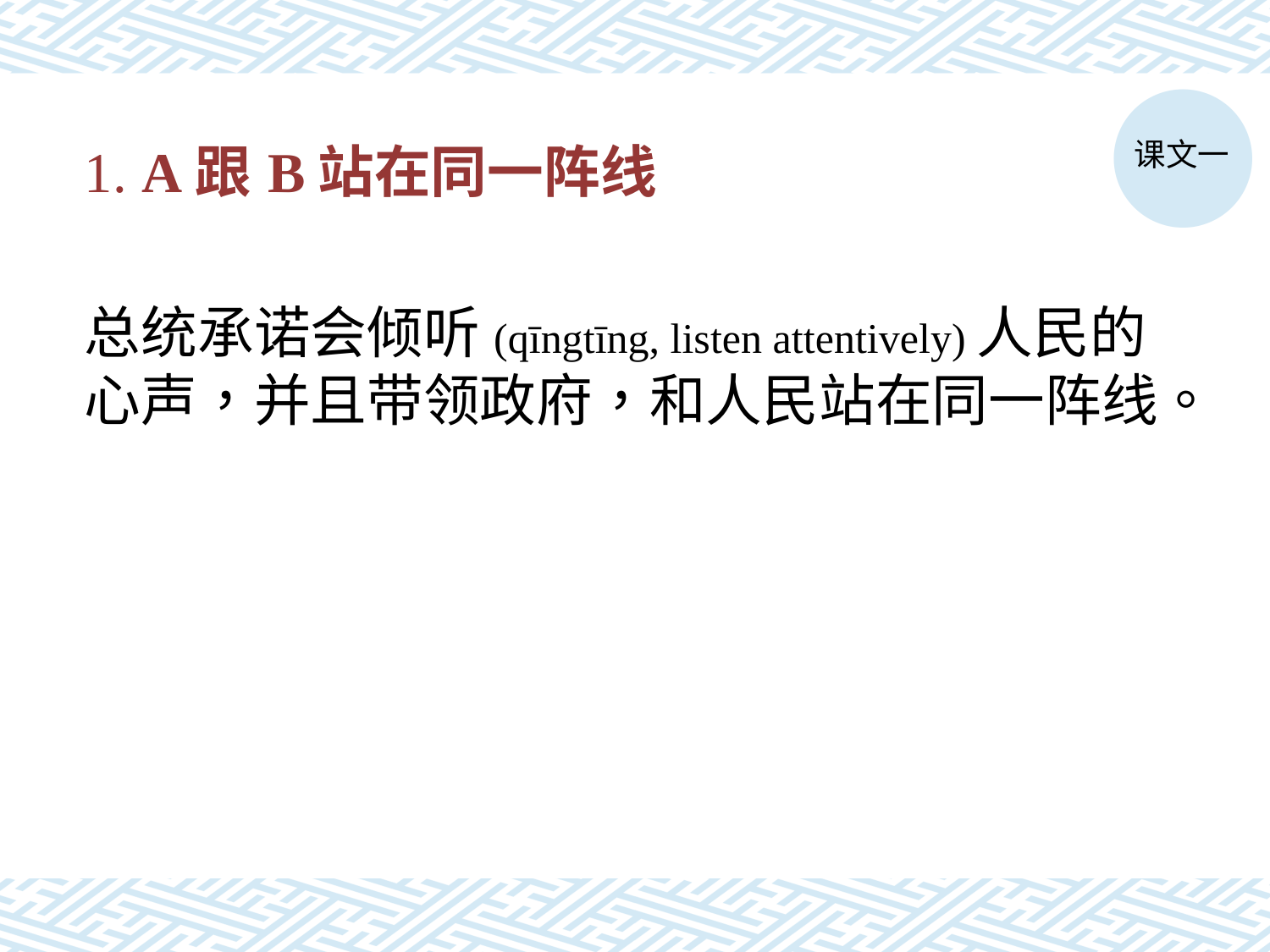

# 1. A跟B站在同一阵线
课文一

总统承诺会倾听(qīngtīng, listen attentively)人民的心声，并且带领政府，和人民站在同一阵线。